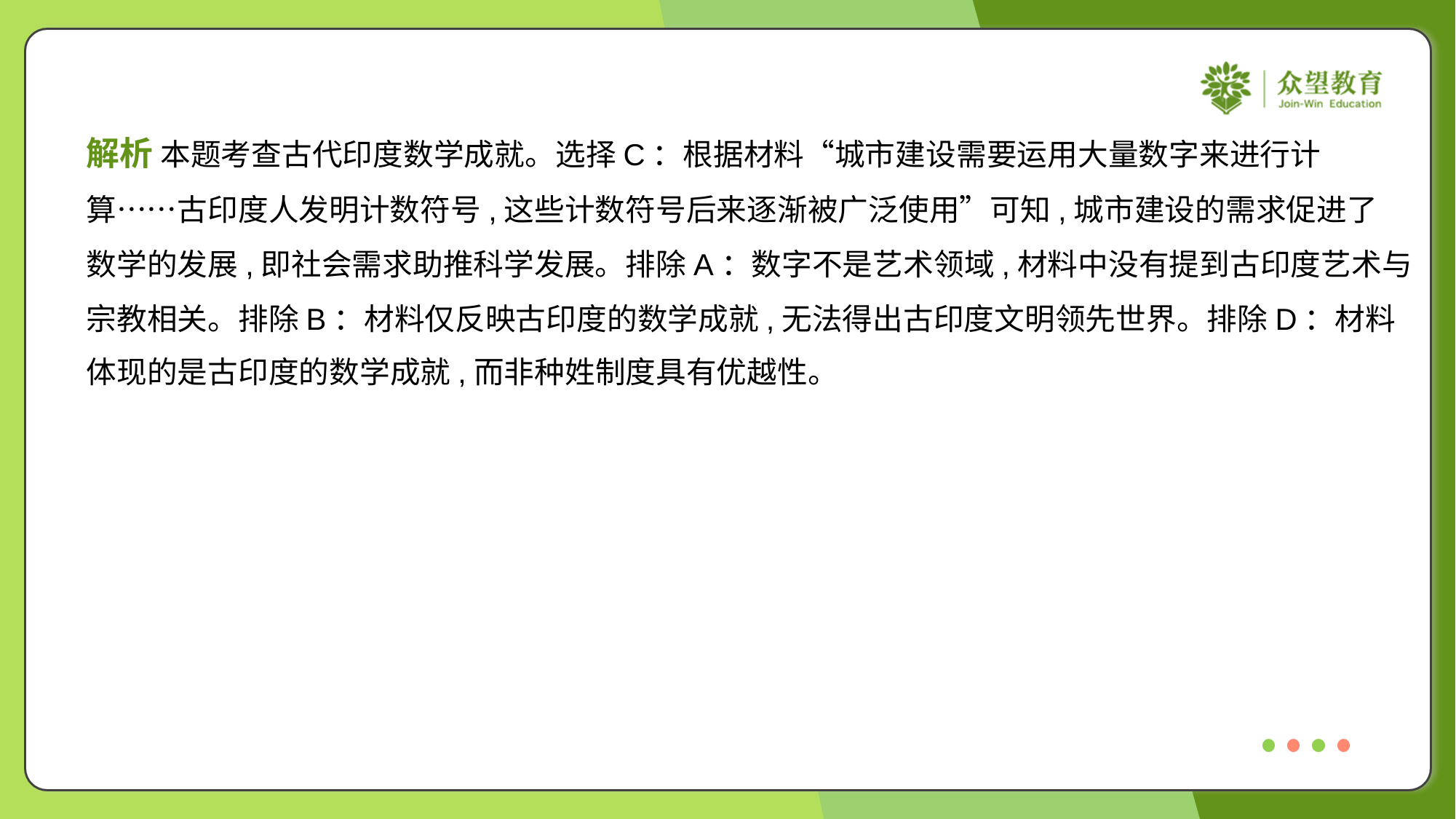

解析 本题考查古代印度数学成就。选择C：根据材料“城市建设需要运用大量数字来进行计
算……古印度人发明计数符号,这些计数符号后来逐渐被广泛使用”可知,城市建设的需求促进了
数学的发展,即社会需求助推科学发展。排除A：数字不是艺术领域,材料中没有提到古印度艺术与
宗教相关。排除B：材料仅反映古印度的数学成就,无法得出古印度文明领先世界。排除D：材料
体现的是古印度的数学成就,而非种姓制度具有优越性。